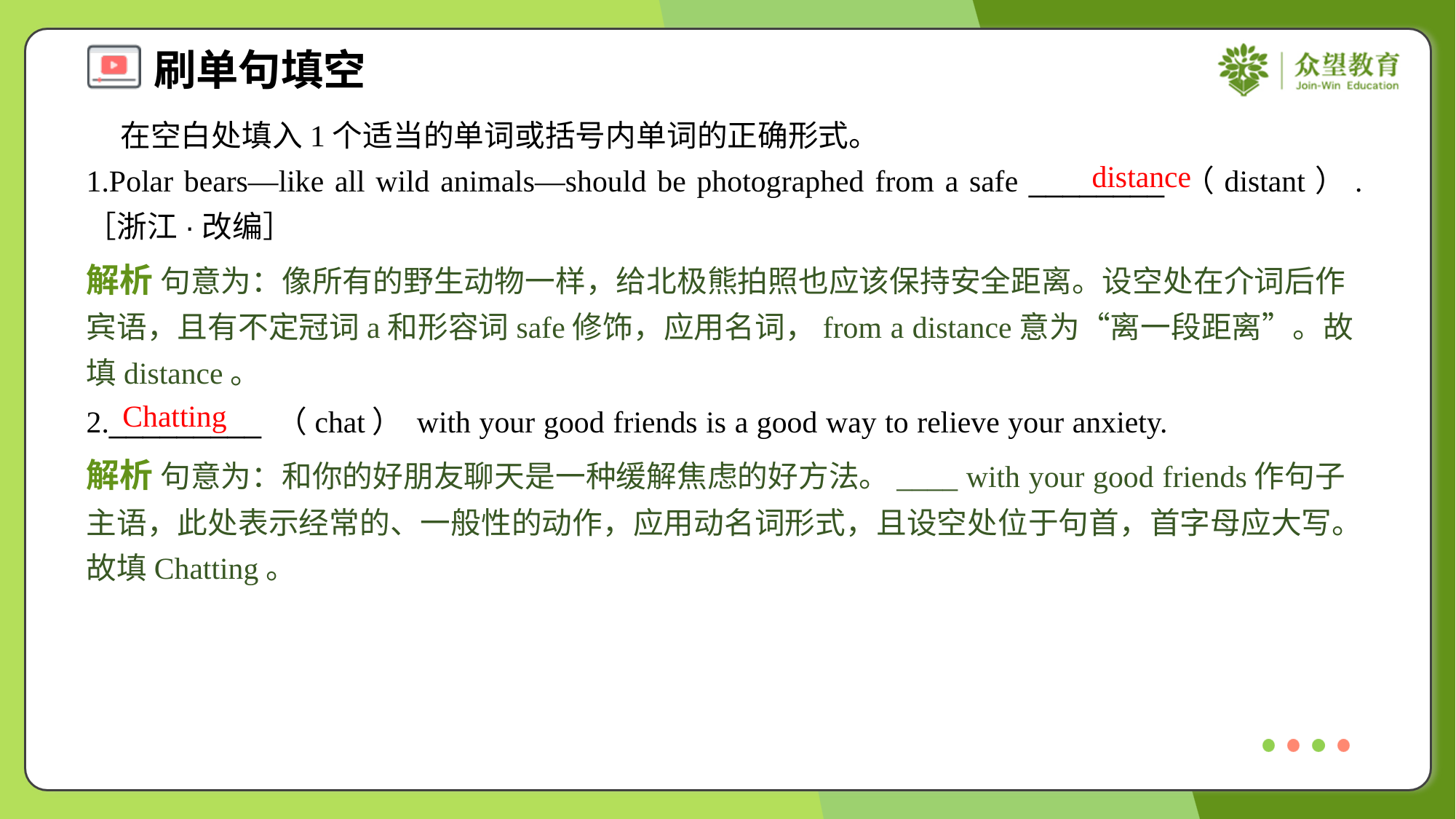

在空白处填入1个适当的单词或括号内单词的正确形式。
1.Polar bears—like all wild animals—should be photographed from a safe ________ （distant）.［浙江·改编］
distance
解析 句意为：像所有的野生动物一样，给北极熊拍照也应该保持安全距离。设空处在介词后作宾语，且有不定冠词a和形容词safe修饰，应用名词，from a distance意为“离一段距离”。故填distance。
Chatting
2._________ （chat） with your good friends is a good way to relieve your anxiety.
解析 句意为：和你的好朋友聊天是一种缓解焦虑的好方法。____ with your good friends作句子主语，此处表示经常的、一般性的动作，应用动名词形式，且设空处位于句首，首字母应大写。故填Chatting。